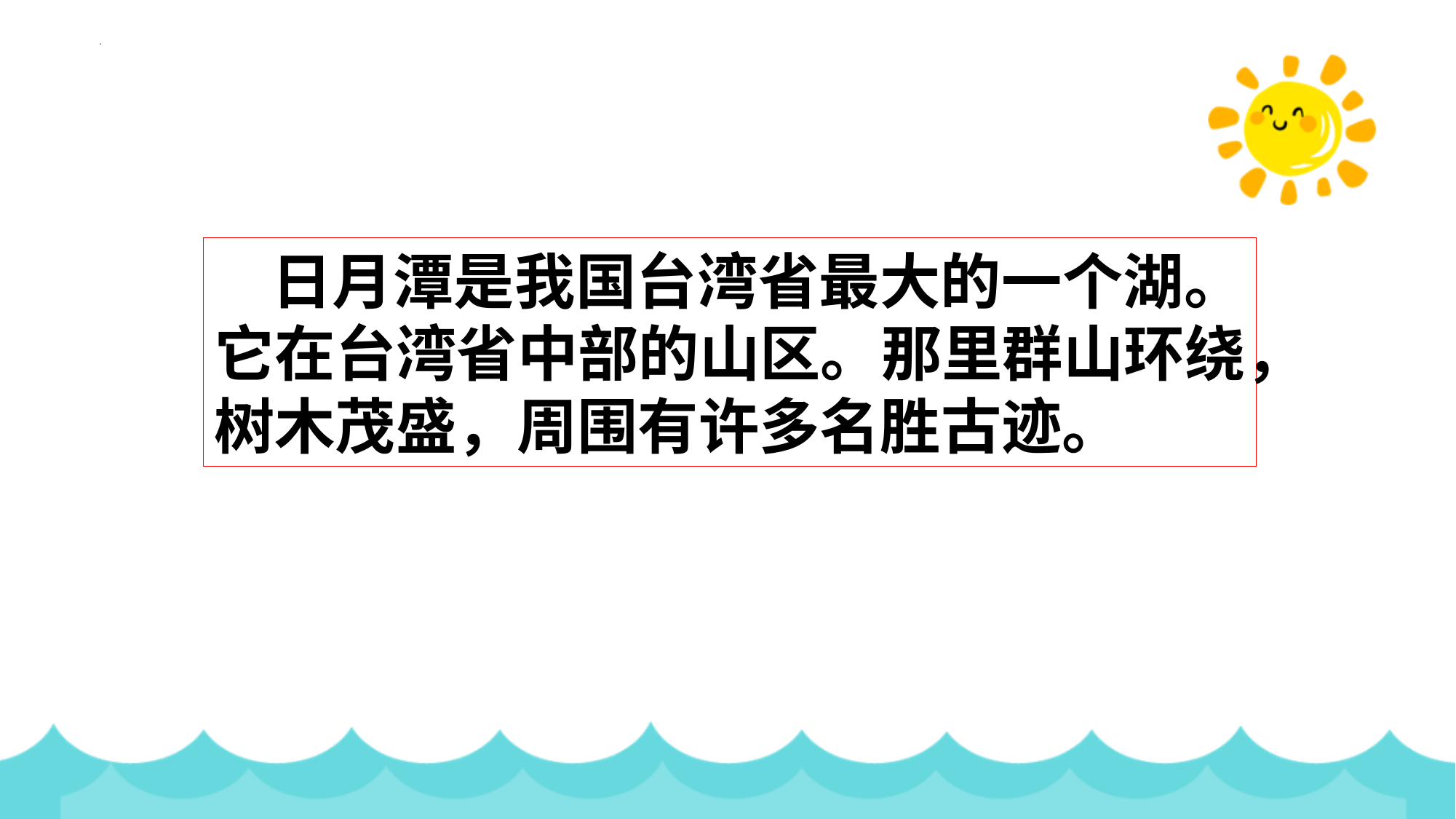

日月潭是我国台湾省最大的一个湖。它在台湾省中部的山区。那里群山环绕，树木茂盛，周围有许多名胜古迹。